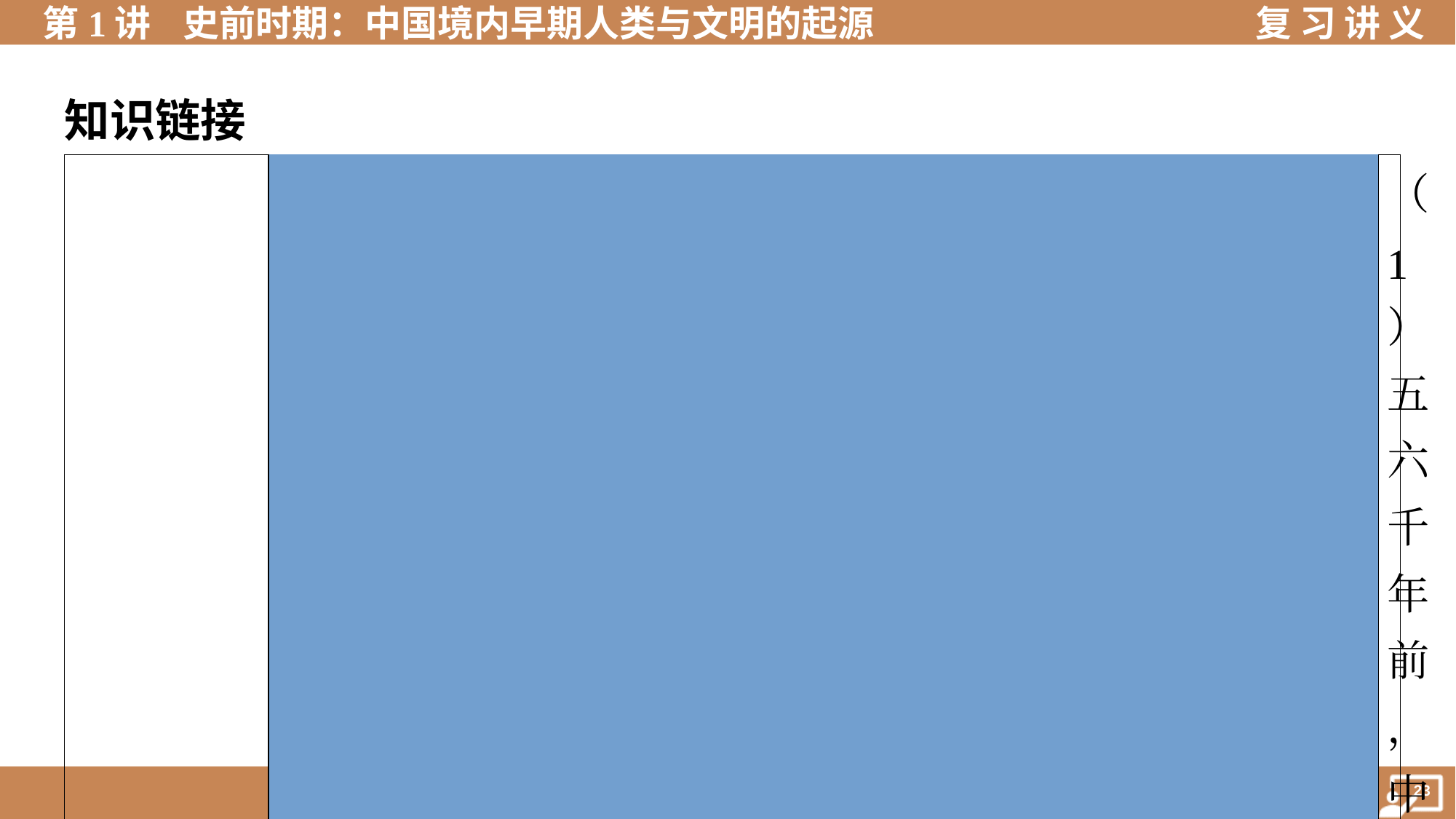

知识链接
| 炎黄联盟 |  | （1）五六千年前，中国进入部落联盟时期。（2）阪泉之战后，炎黄部落结成联盟，并在涿鹿之战中打败蚩尤部落。 （3）炎黄部落联盟逐渐形成为华夏族；后人尊崇炎帝和黄 帝为中华民族的人文初祖，海内外的华人也以“炎黄子孙” 自称 |  |
| --- | --- | --- | --- |